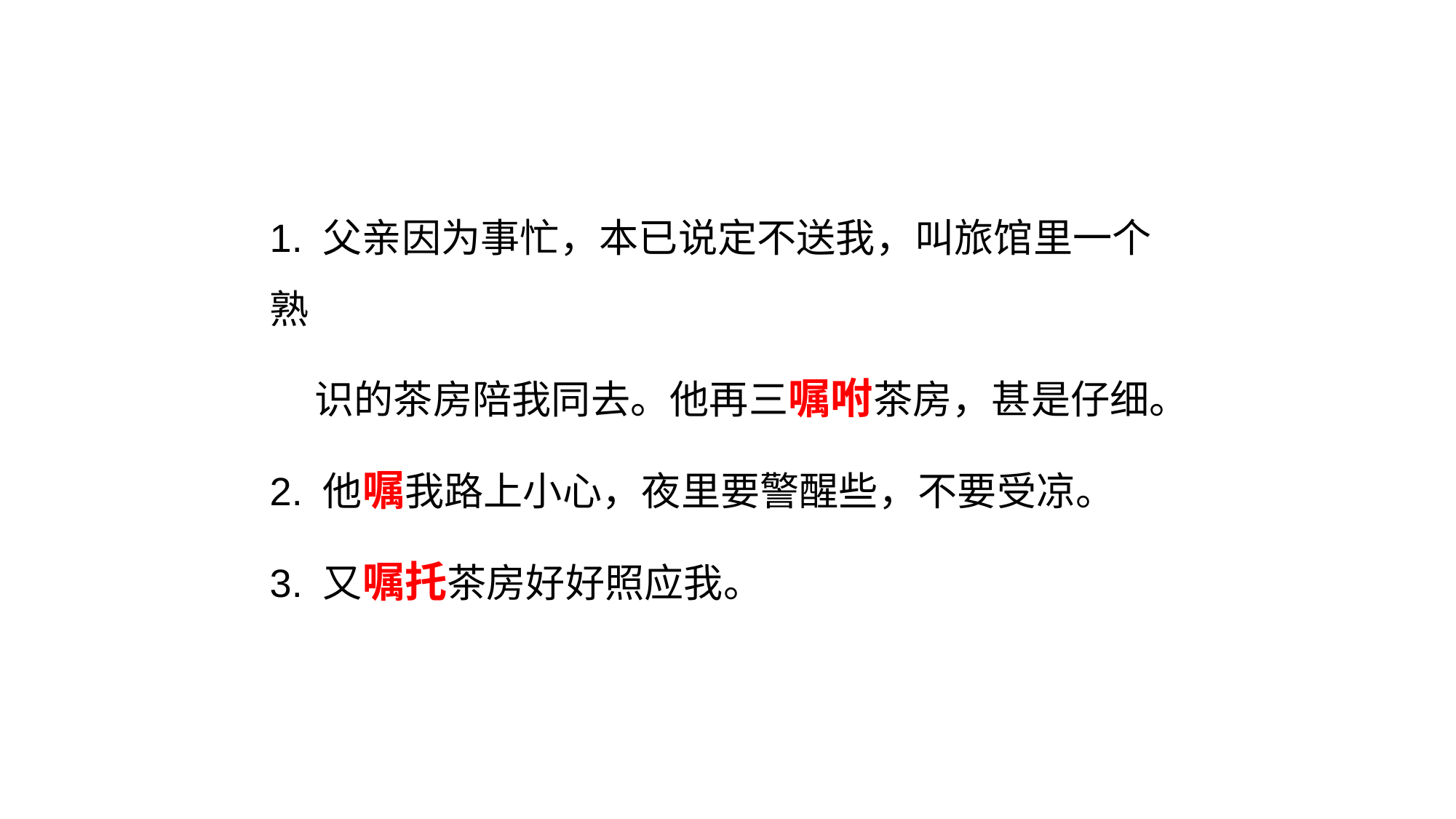

1. 父亲因为事忙，本已说定不送我，叫旅馆里一个熟
    识的茶房陪我同去。他再三嘱咐茶房，甚是仔细。
2. 他嘱我路上小心，夜里要警醒些，不要受凉。
3. 又嘱托茶房好好照应我。